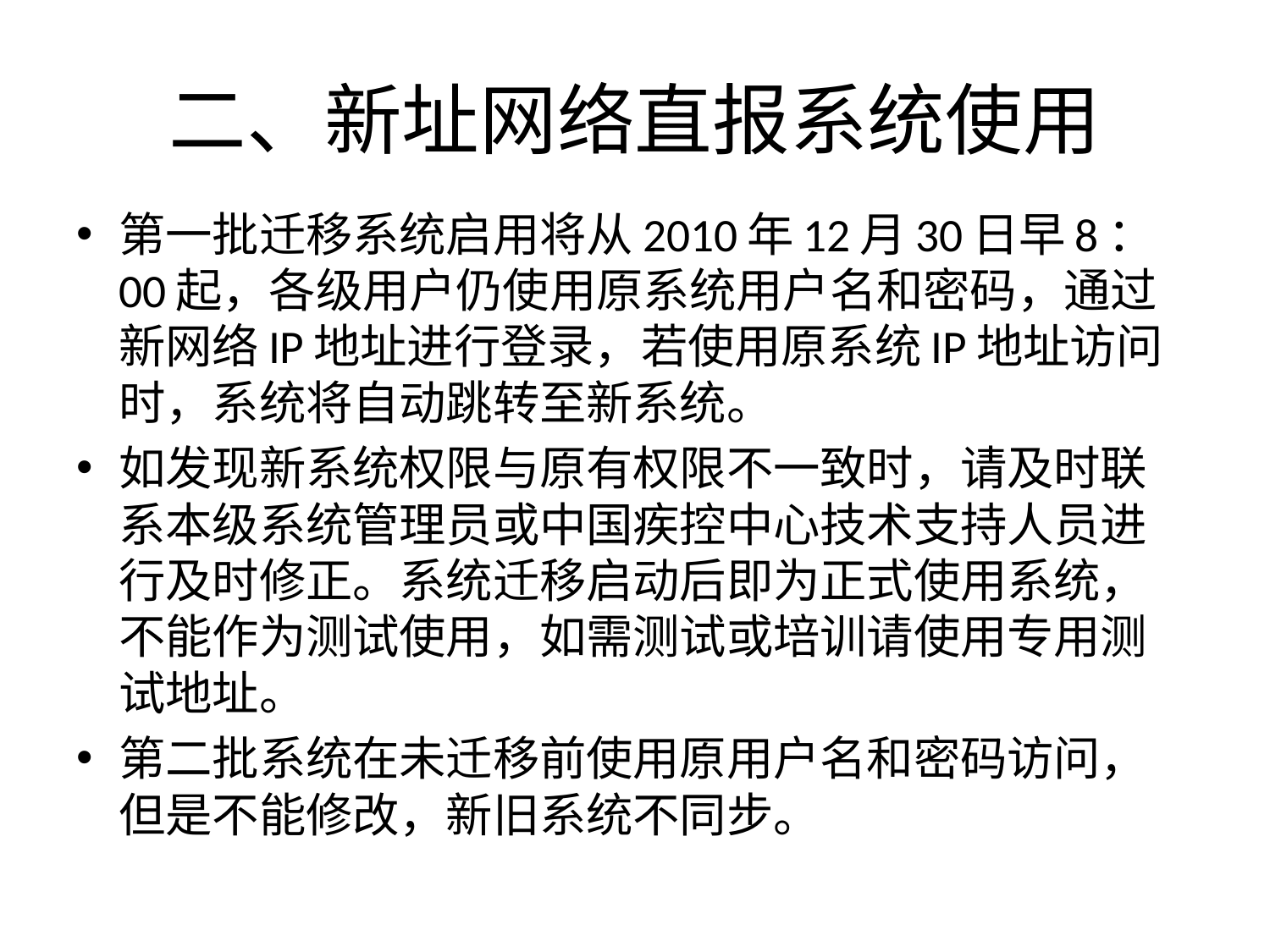

# 二、新址网络直报系统使用
第一批迁移系统启用将从2010年12月30日早8：00起，各级用户仍使用原系统用户名和密码，通过新网络IP地址进行登录，若使用原系统IP地址访问时，系统将自动跳转至新系统。
如发现新系统权限与原有权限不一致时，请及时联系本级系统管理员或中国疾控中心技术支持人员进行及时修正。系统迁移启动后即为正式使用系统，不能作为测试使用，如需测试或培训请使用专用测试地址。
第二批系统在未迁移前使用原用户名和密码访问，但是不能修改，新旧系统不同步。